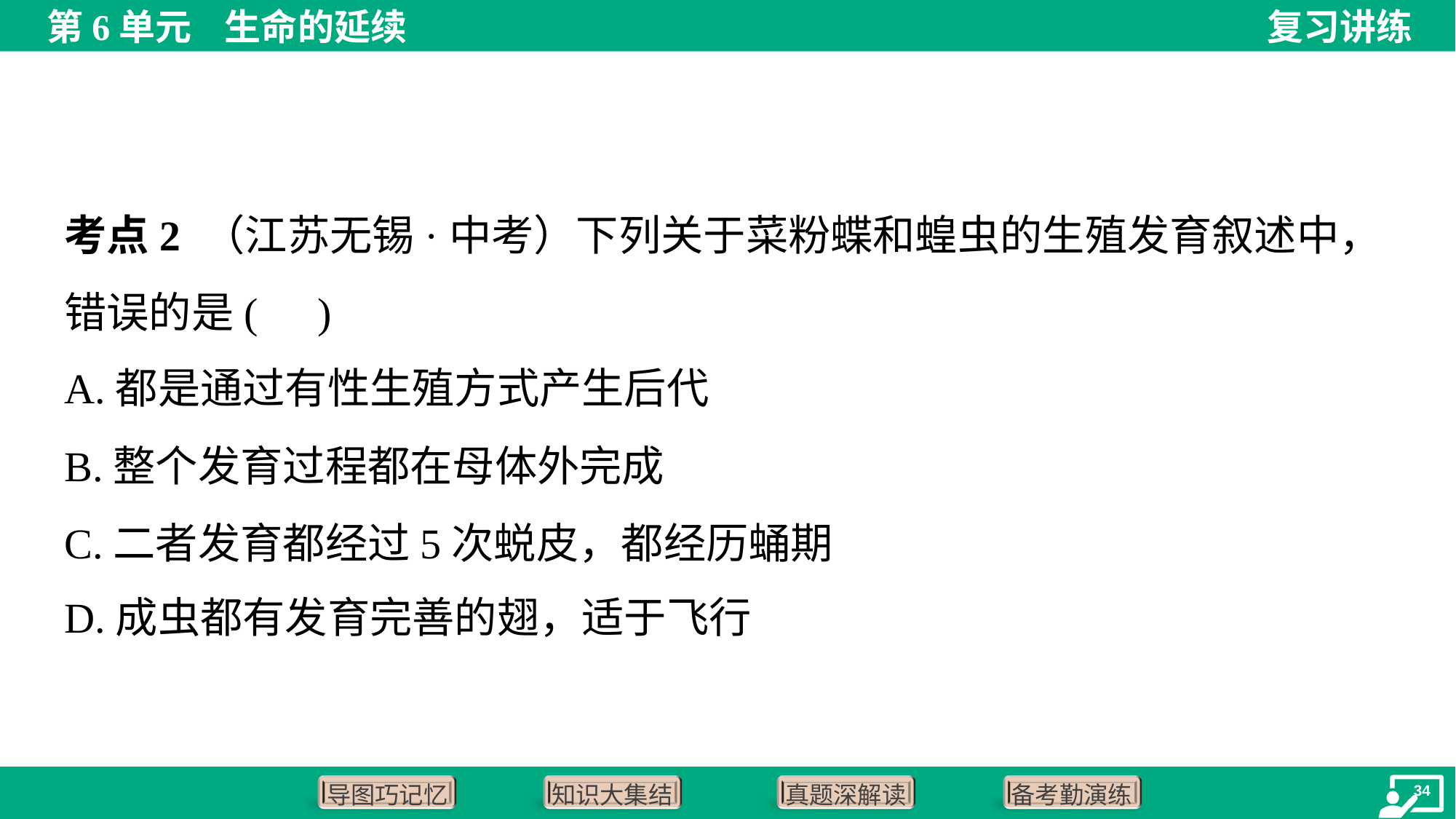

考点2 （江苏无锡·中考）下列关于菜粉蝶和蝗虫的生殖发育叙述中，错误的是(     )
A.都是通过有性生殖方式产生后代
B.整个发育过程都在母体外完成
C.二者发育都经过5次蜕皮，都经历蛹期
D.成虫都有发育完善的翅，适于飞行